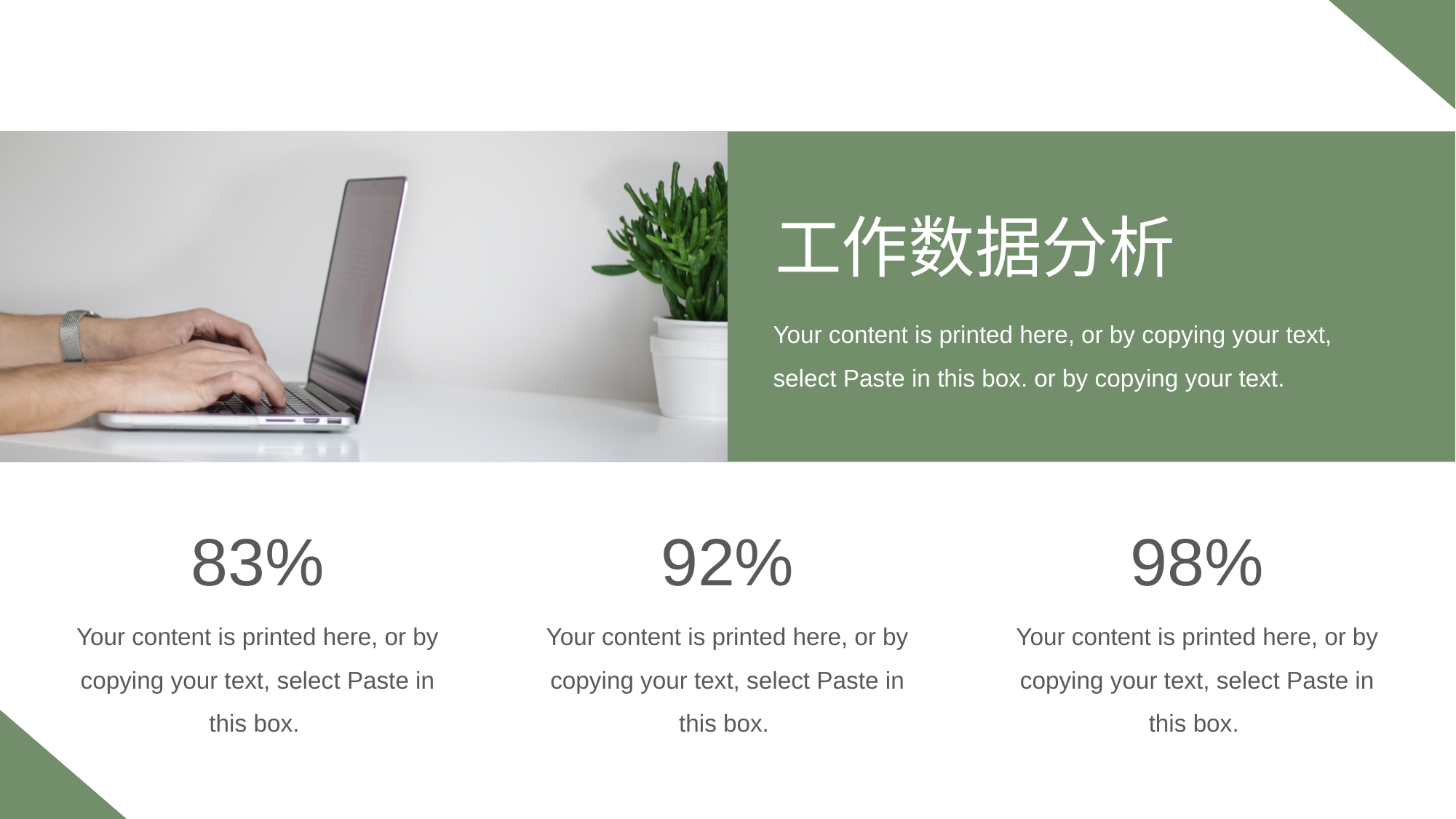

工作数据分析
Your content is printed here, or by copying your text, select Paste in this box. or by copying your text.
83%
Your content is printed here, or by copying your text, select Paste in this box.
92%
Your content is printed here, or by copying your text, select Paste in this box.
98%
Your content is printed here, or by copying your text, select Paste in this box.